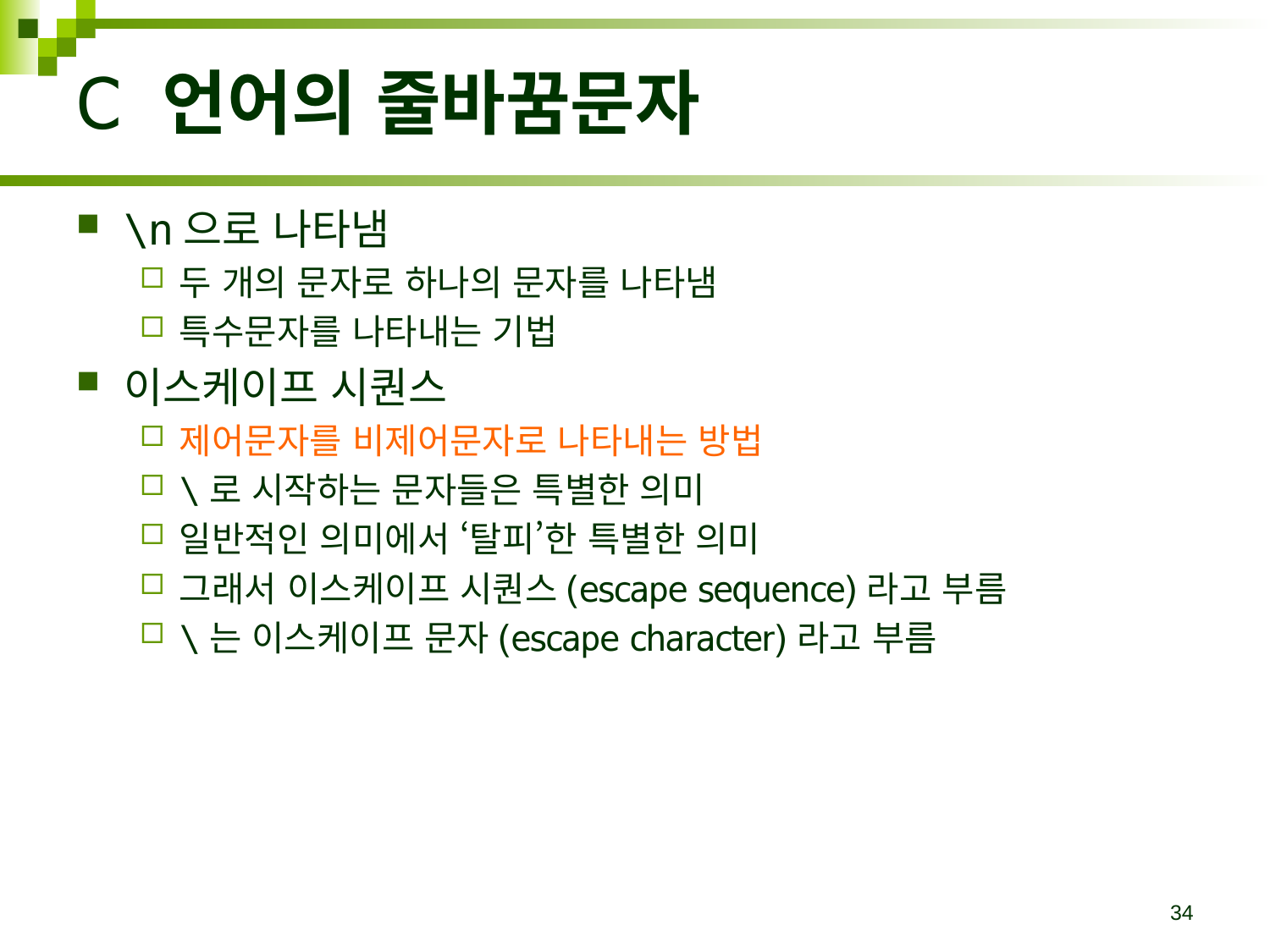

# C 언어의 줄바꿈문자
\n으로 나타냄
두 개의 문자로 하나의 문자를 나타냄
특수문자를 나타내는 기법
이스케이프 시퀀스
제어문자를 비제어문자로 나타내는 방법
\로 시작하는 문자들은 특별한 의미
일반적인 의미에서 ‘탈피’한 특별한 의미
그래서 이스케이프 시퀀스(escape sequence)라고 부름
\는 이스케이프 문자(escape character)라고 부름
34